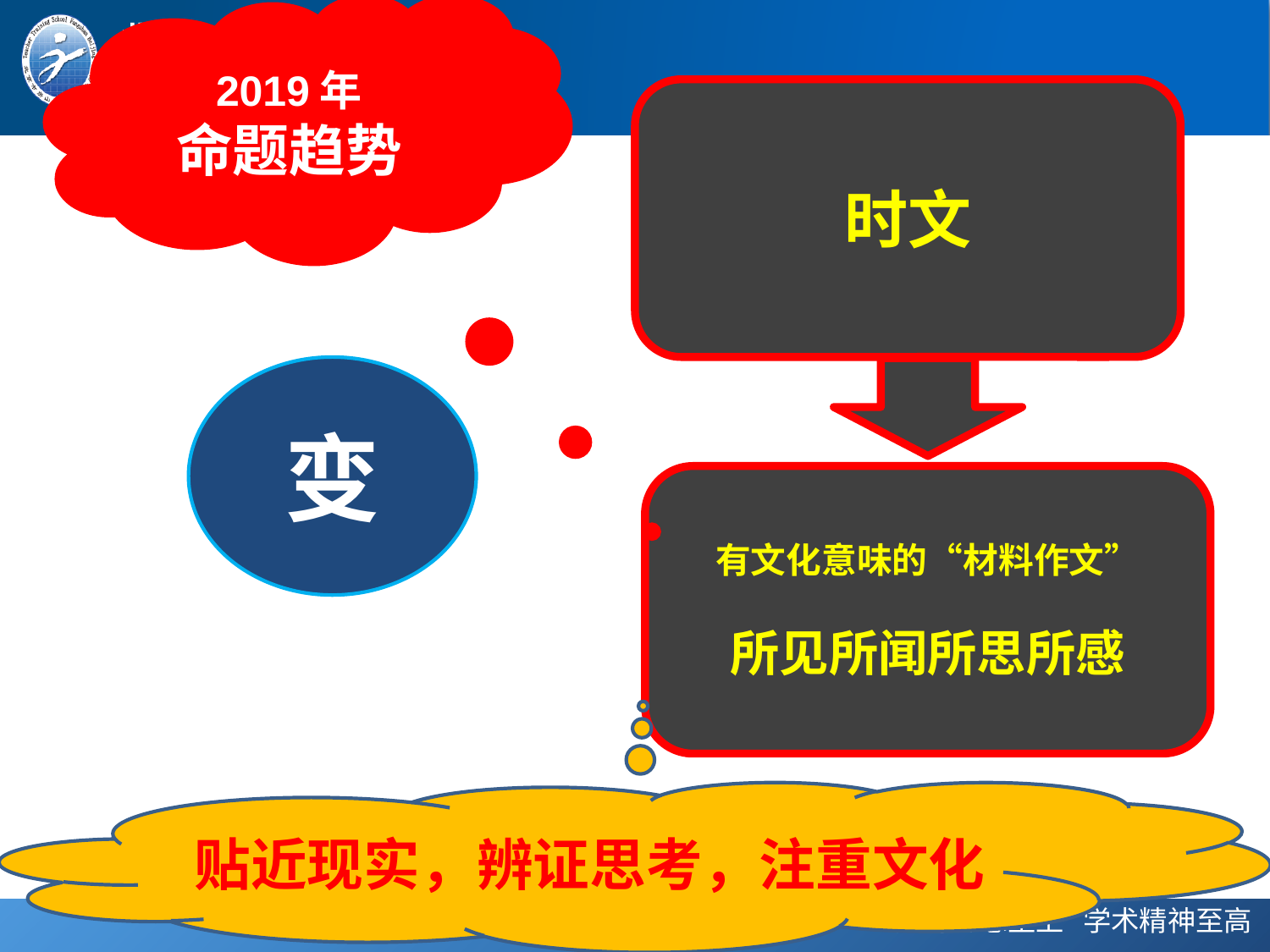

2019年
命题趋势
时文
变

有文化意味的“材料作文”

所见所闻所思所感
贴近现实，辨证思考，注重文化